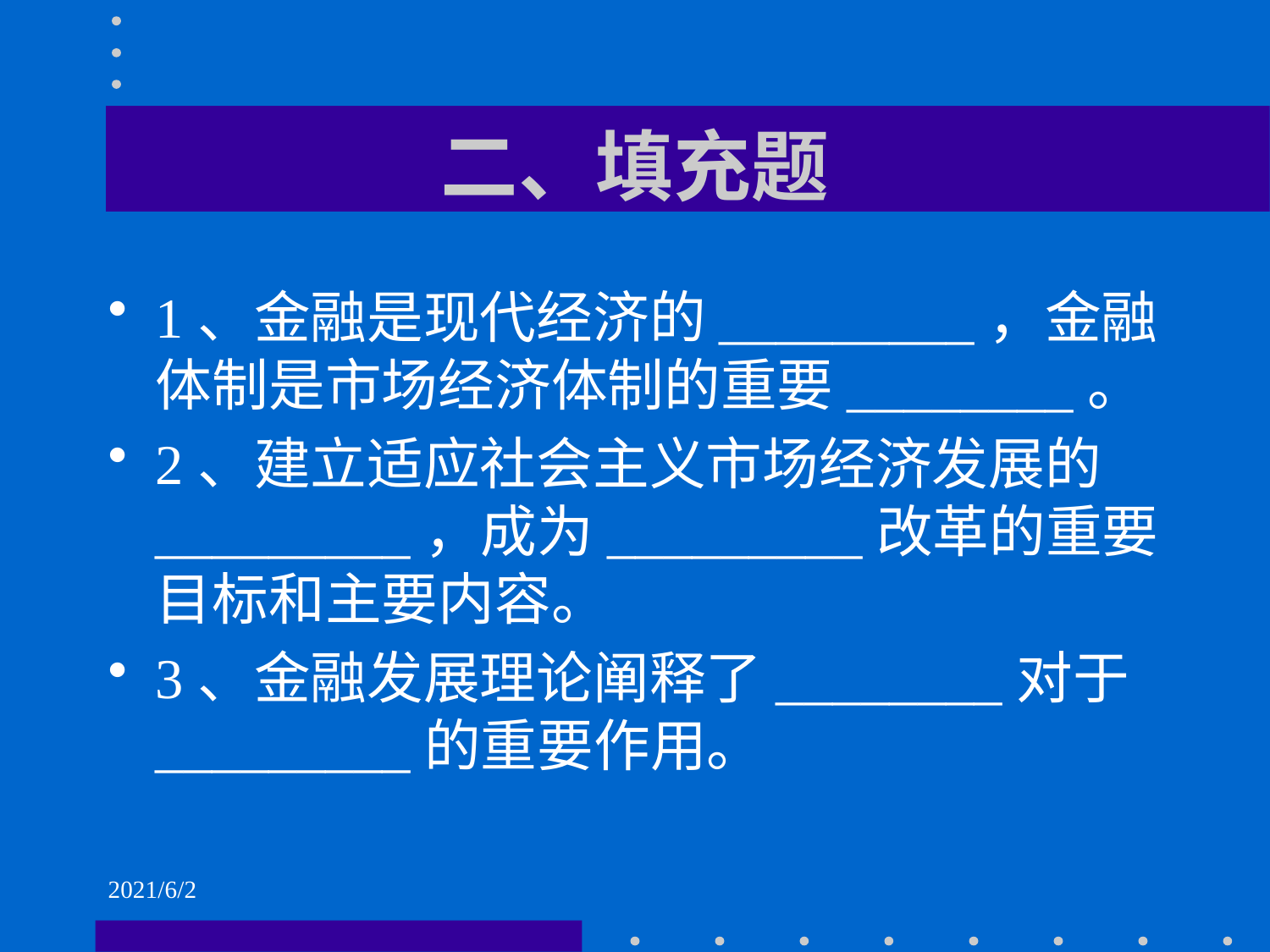

# 二、填充题
1、金融是现代经济的_________，金融体制是市场经济体制的重要________。
2、建立适应社会主义市场经济发展的_________，成为_________改革的重要目标和主要内容。
3、金融发展理论阐释了________对于_________的重要作用。
2021/6/2